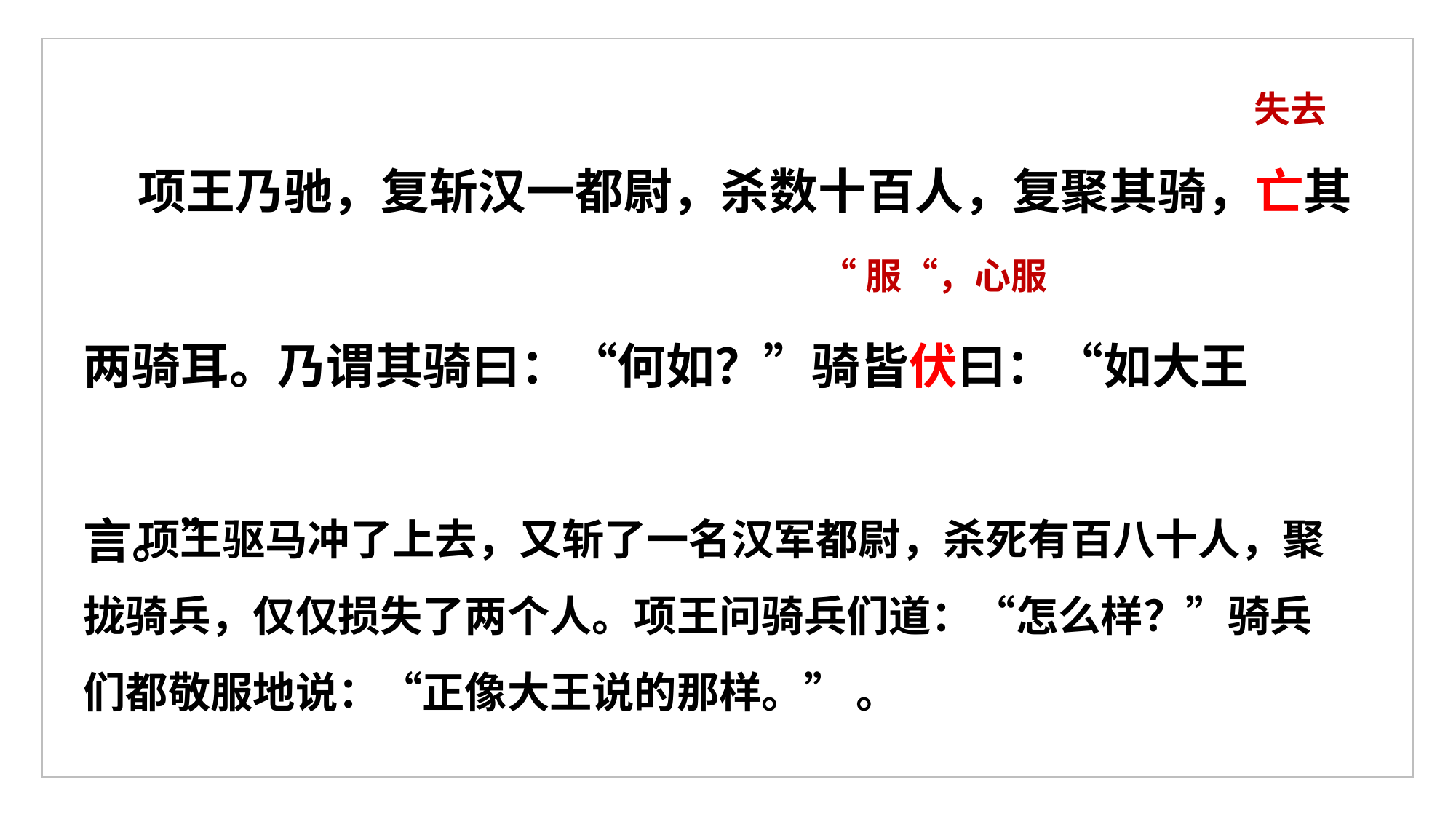

项王乃驰，复斩汉一都尉，杀数十百人，复聚其骑，亡其两骑耳。乃谓其骑曰：“何如？”骑皆伏曰：“如大王言。”
失去
“服“，心服
项王驱马冲了上去，又斩了一名汉军都尉，杀死有百八十人，聚拢骑兵，仅仅损失了两个人。项王问骑兵们道：“怎么样？”骑兵们都敬服地说：“正像大王说的那样。” 。